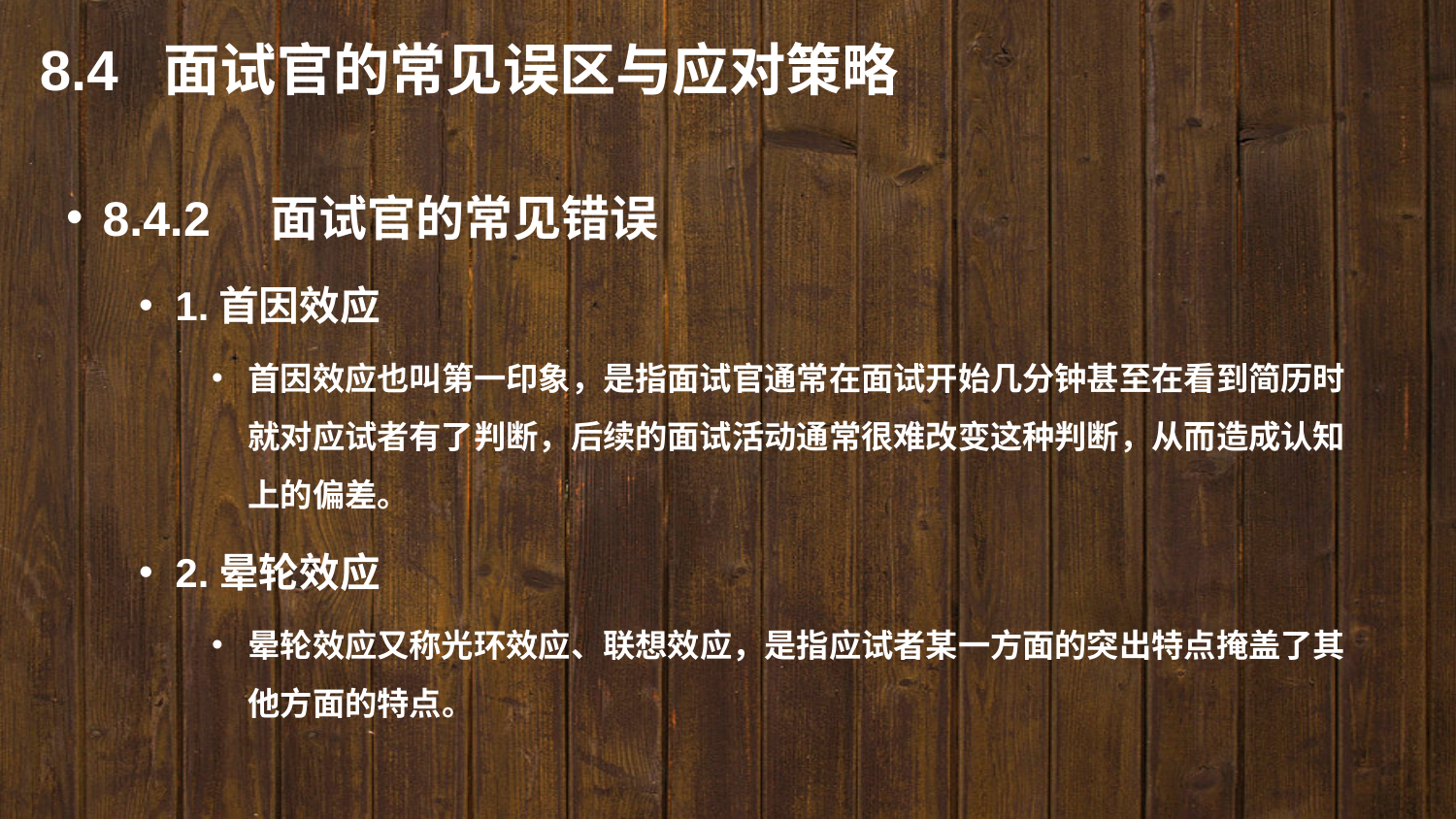

8.4  面试官的常见误区与应对策略
8.4.2　面试官的常见错误
1.首因效应
首因效应也叫第一印象，是指面试官通常在面试开始几分钟甚至在看到简历时就对应试者有了判断，后续的面试活动通常很难改变这种判断，从而造成认知上的偏差。
2.晕轮效应
晕轮效应又称光环效应、联想效应，是指应试者某一方面的突出特点掩盖了其他方面的特点。